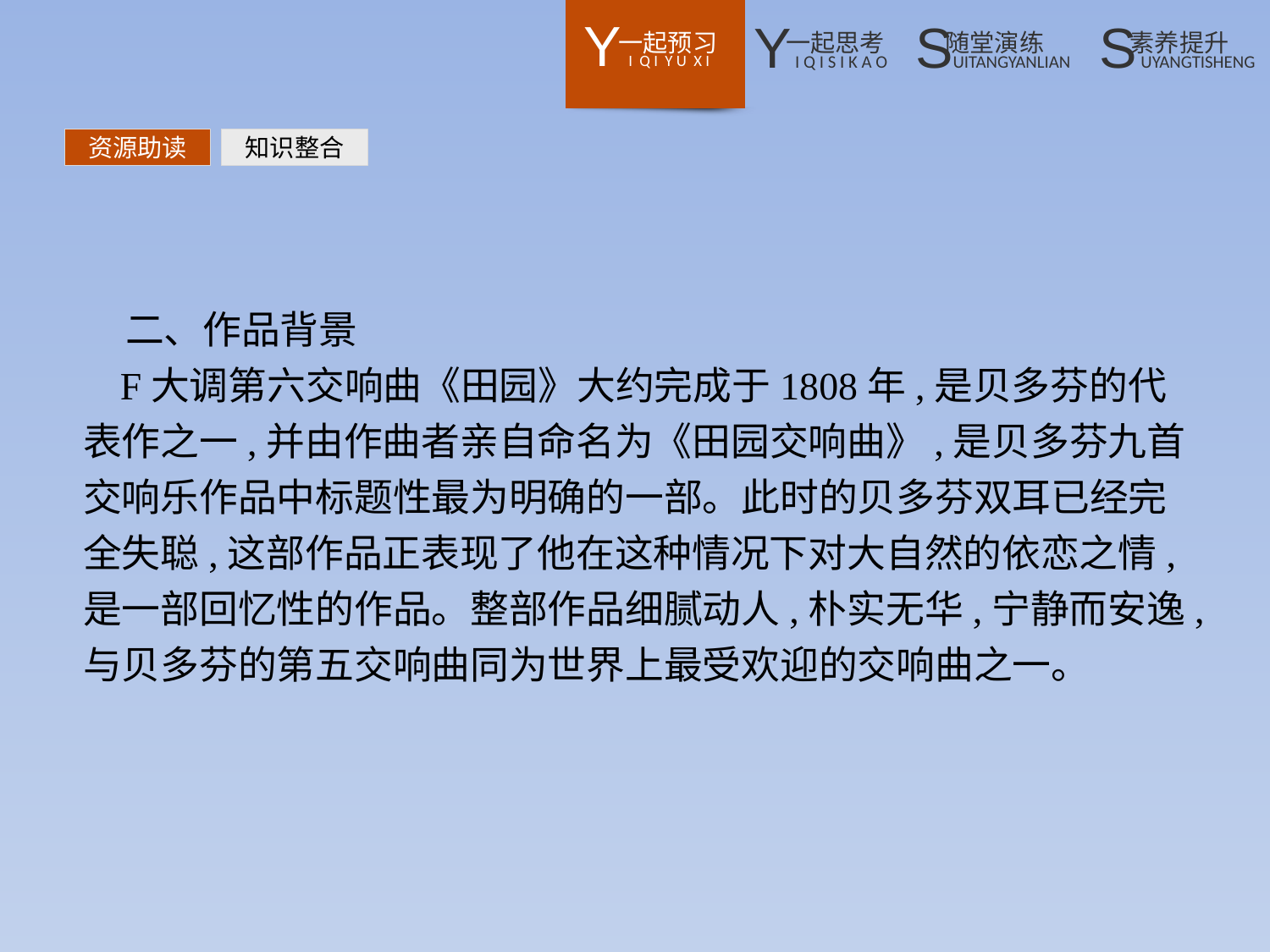

资源助读
知识整合
二、作品背景
F大调第六交响曲《田园》大约完成于1808年,是贝多芬的代表作之一,并由作曲者亲自命名为《田园交响曲》,是贝多芬九首交响乐作品中标题性最为明确的一部。此时的贝多芬双耳已经完全失聪,这部作品正表现了他在这种情况下对大自然的依恋之情,是一部回忆性的作品。整部作品细腻动人,朴实无华,宁静而安逸,与贝多芬的第五交响曲同为世界上最受欢迎的交响曲之一。